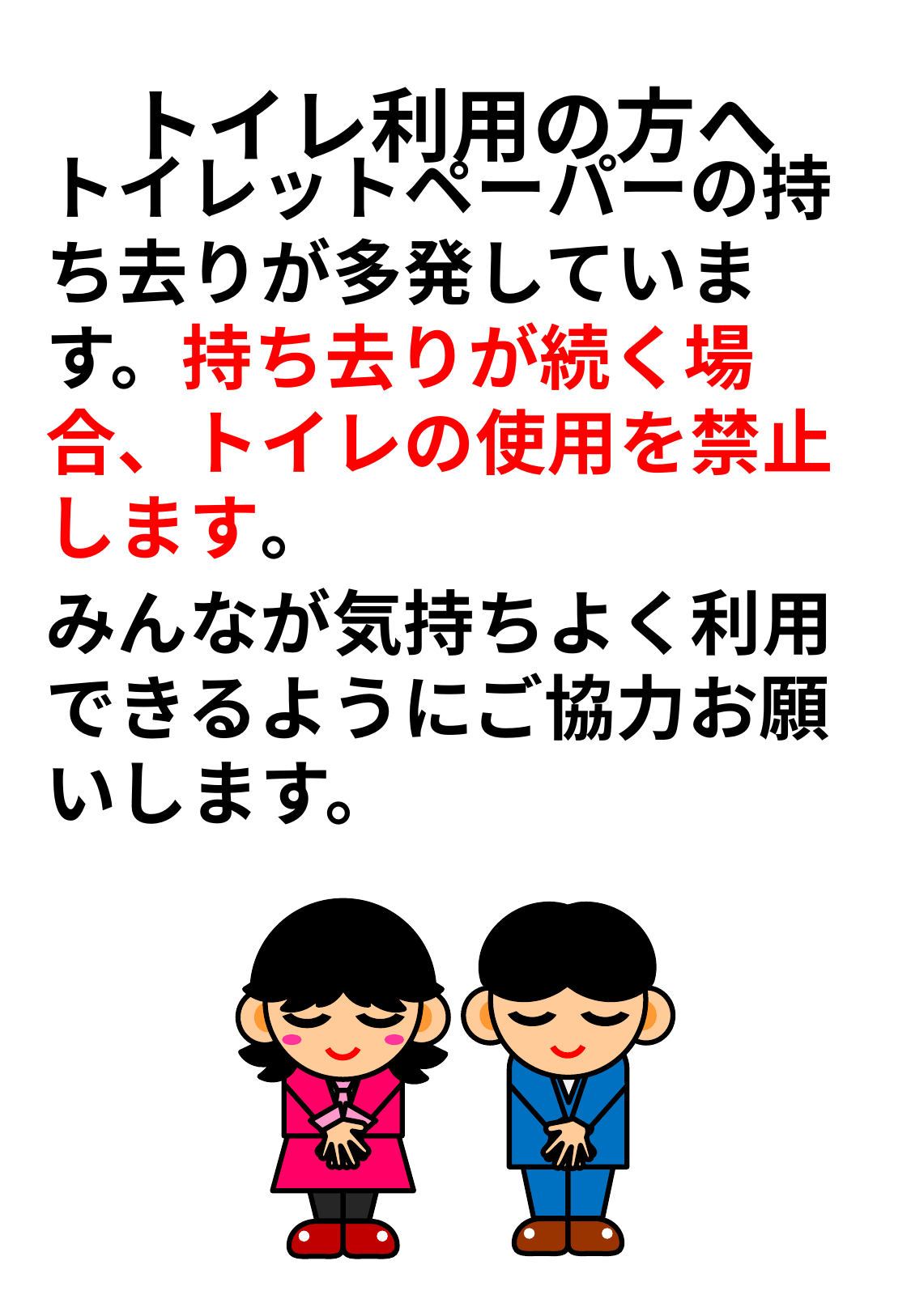

トイレ利用の方へ
トイレットペーパーの持ち去りが多発しています。持ち去りが続く場合、トイレの使用を禁止します。
みんなが気持ちよく利用できるようにご協力お願いします。